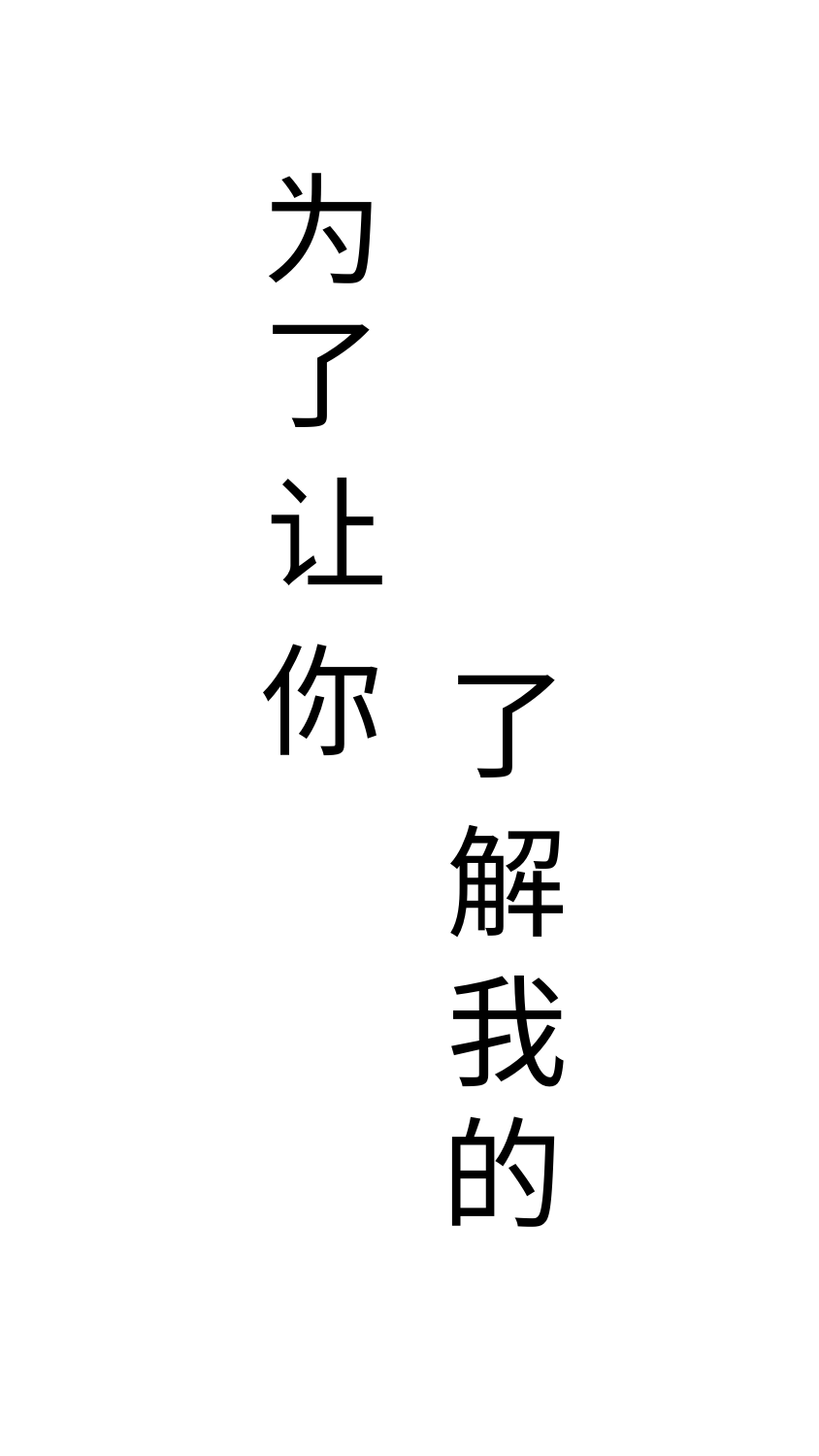

为
了
让
你
了
解
我
的